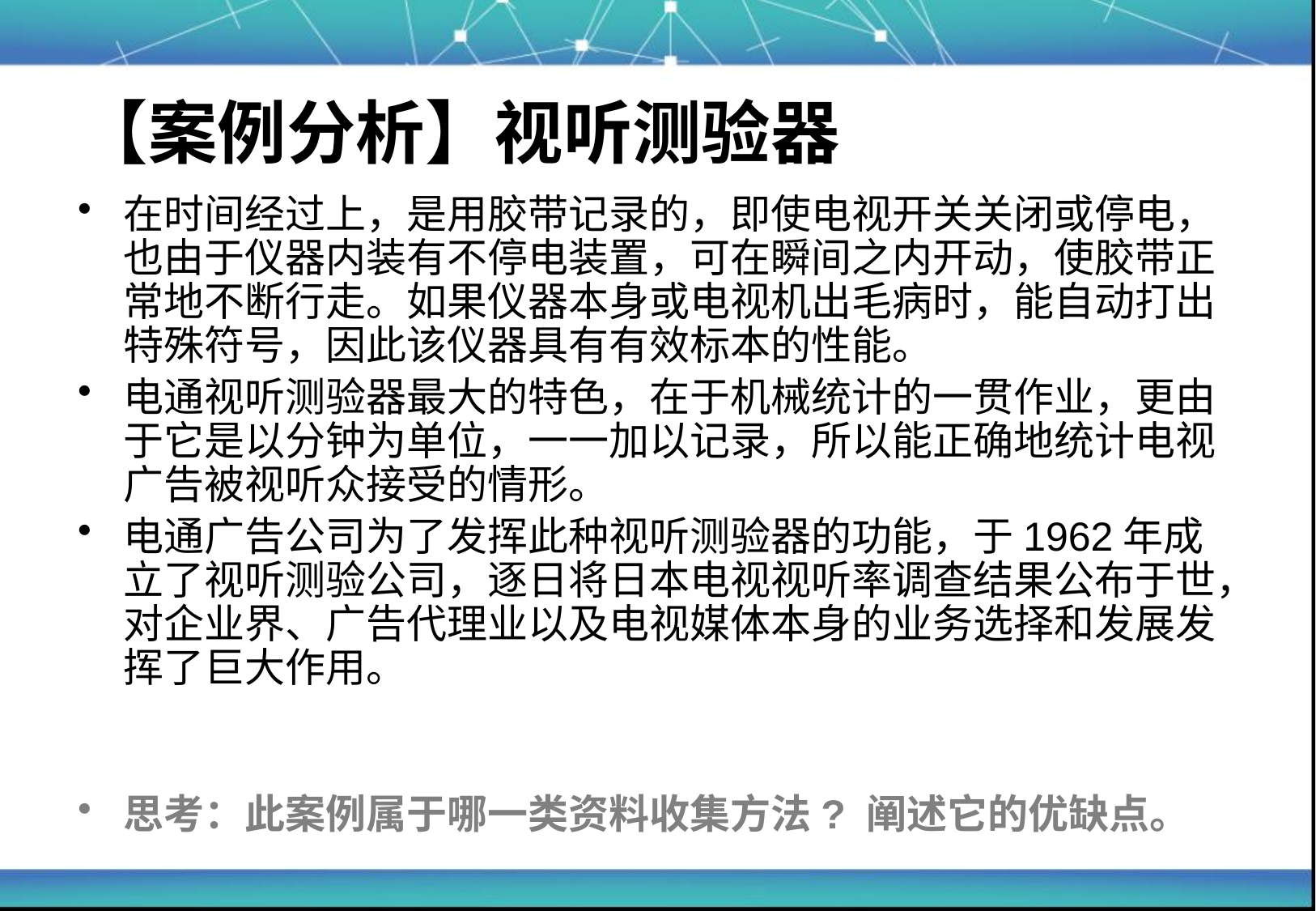

# 【案例分析】视听测验器
在时间经过上，是用胶带记录的，即使电视开关关闭或停电，也由于仪器内装有不停电装置，可在瞬间之内开动，使胶带正常地不断行走。如果仪器本身或电视机出毛病时，能自动打出特殊符号，因此该仪器具有有效标本的性能。
电通视听测验器最大的特色，在于机械统计的一贯作业，更由于它是以分钟为单位，一一加以记录，所以能正确地统计电视广告被视听众接受的情形。
电通广告公司为了发挥此种视听测验器的功能，于1962年成立了视听测验公司，逐日将日本电视视听率调查结果公布于世，对企业界、广告代理业以及电视媒体本身的业务选择和发展发挥了巨大作用。

思考：此案例属于哪一类资料收集方法? 阐述它的优缺点。